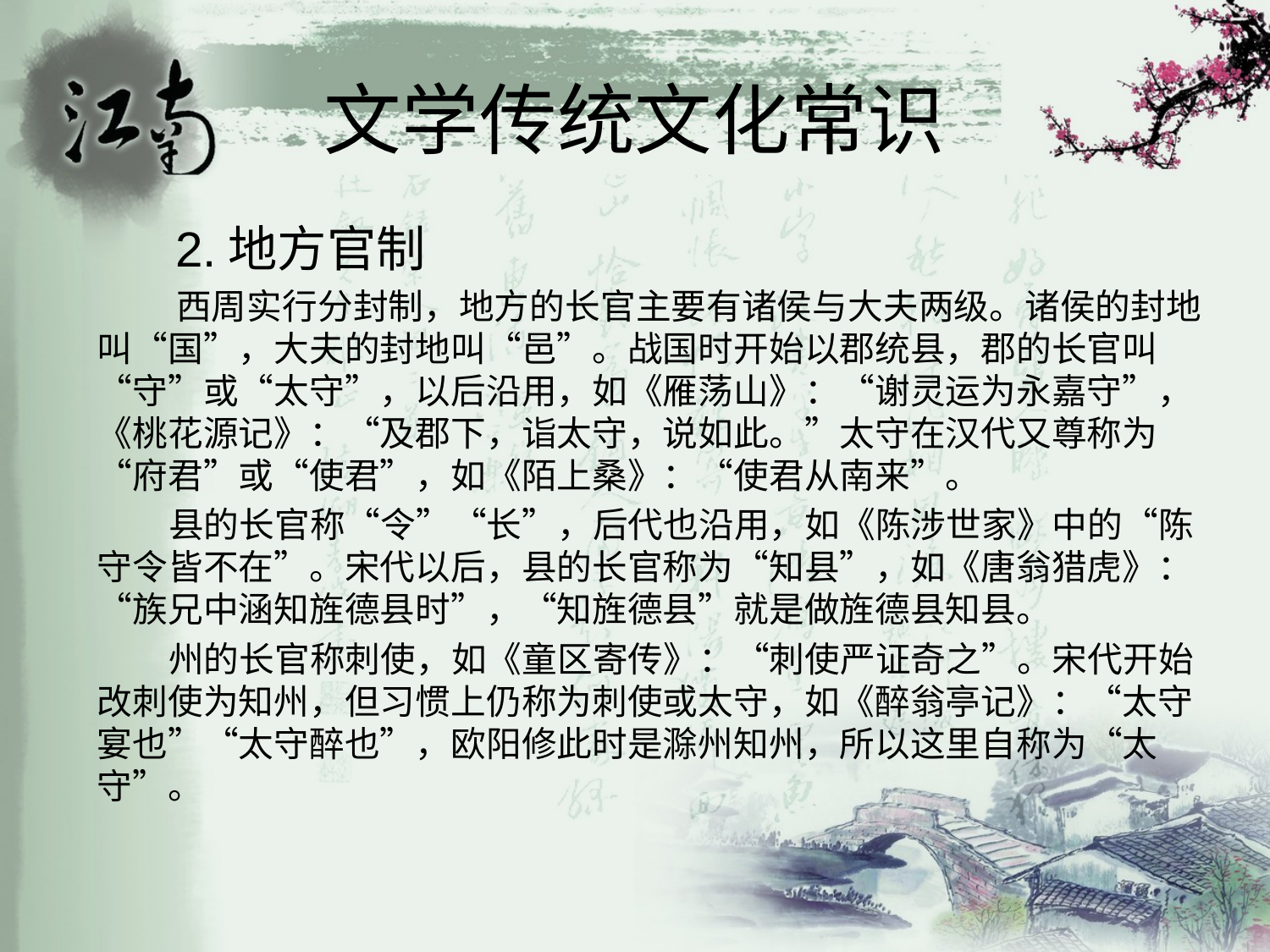

# 文学传统文化常识
        2.地方官制
         西周实行分封制，地方的长官主要有诸侯与大夫两级。诸侯的封地叫“国”，大夫的封地叫“邑”。战国时开始以郡统县，郡的长官叫“守”或“太守”，以后沿用，如《雁荡山》：“谢灵运为永嘉守”，《桃花源记》：“及郡下，诣太守，说如此。”太守在汉代又尊称为“府君”或“使君”，如《陌上桑》：“使君从南来”。
        县的长官称“令”“长”，后代也沿用，如《陈涉世家》中的“陈守令皆不在”。宋代以后，县的长官称为“知县”，如《唐翁猎虎》：“族兄中涵知旌德县时”，“知旌德县”就是做旌德县知县。
        州的长官称刺使，如《童区寄传》：“刺使严证奇之”。宋代开始改刺使为知州，但习惯上仍称为刺使或太守，如《醉翁亭记》：“太守宴也”“太守醉也”，欧阳修此时是滁州知州，所以这里自称为“太守”。